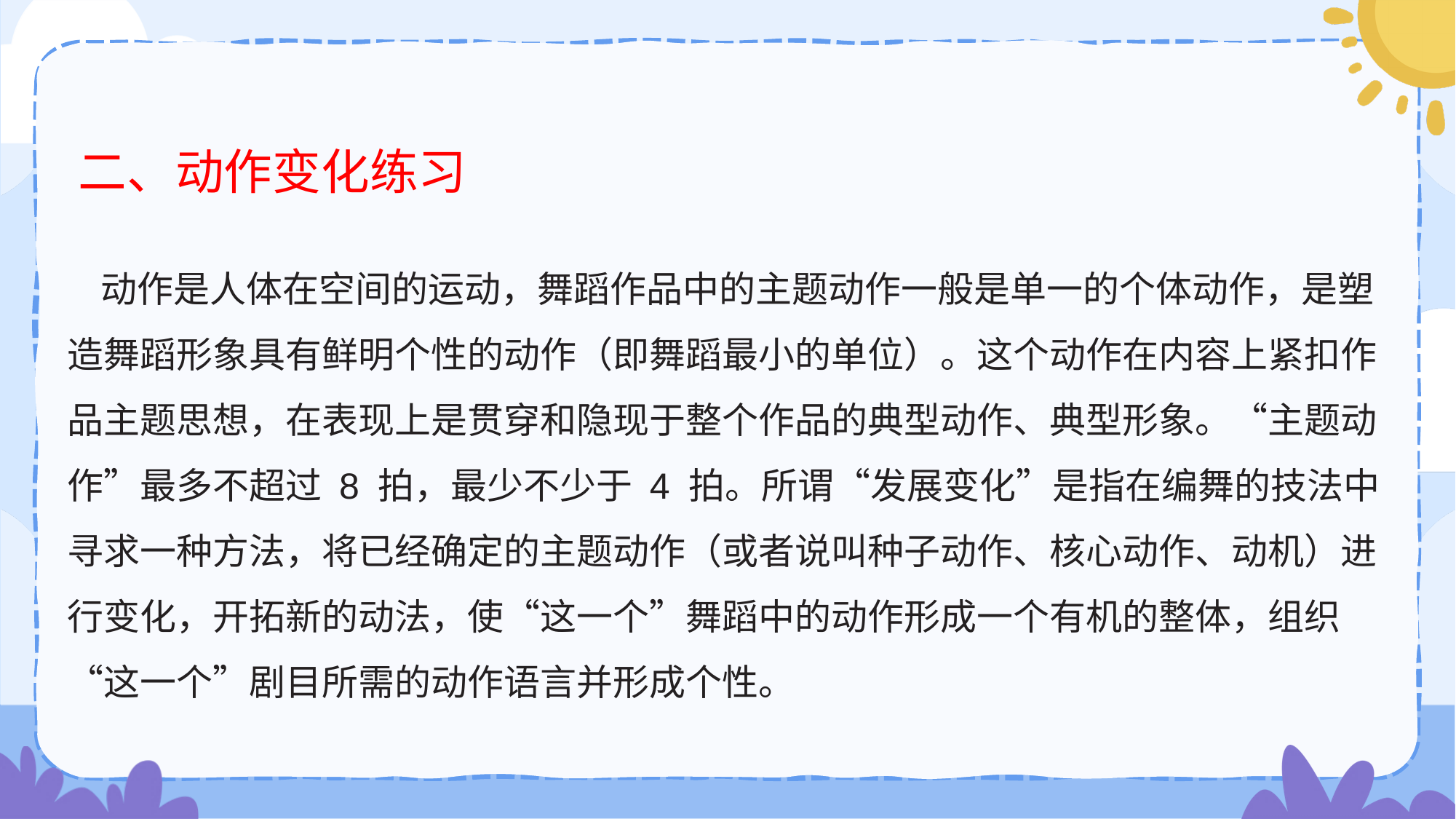

# 二、动作变化练习
   动作是人体在空间的运动，舞蹈作品中的主题动作一般是单一的个体动作，是塑造舞蹈形象具有鲜明个性的动作（即舞蹈最小的单位）。这个动作在内容上紧扣作品主题思想，在表现上是贯穿和隐现于整个作品的典型动作、典型形象。“主题动作”最多不超过 8 拍，最少不少于 4 拍。所谓“发展变化”是指在编舞的技法中寻求一种方法，将已经确定的主题动作（或者说叫种子动作、核心动作、动机）进行变化，开拓新的动法，使“这一个”舞蹈中的动作形成一个有机的整体，组织“这一个”剧目所需的动作语言并形成个性。